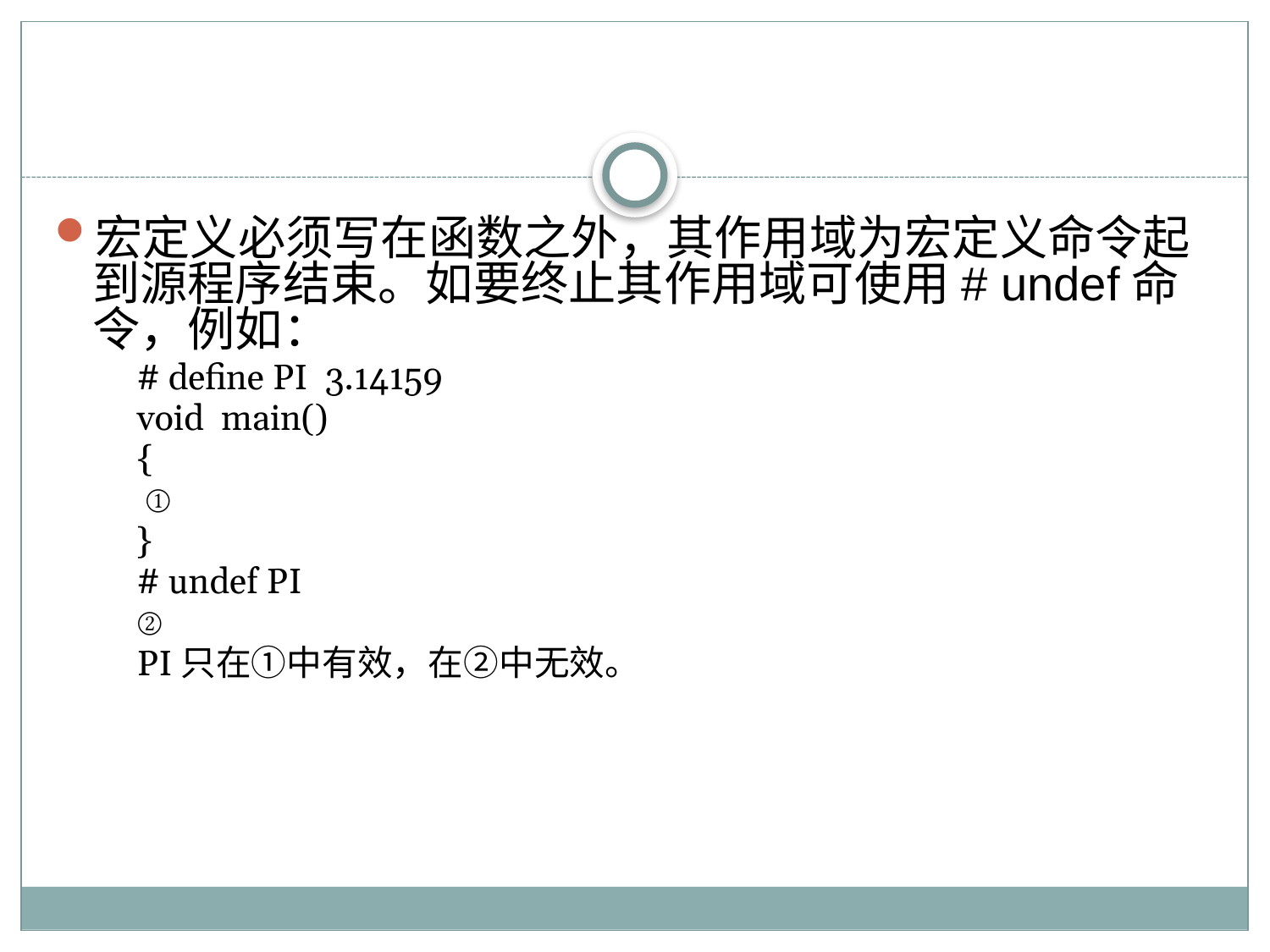

宏定义必须写在函数之外，其作用域为宏定义命令起到源程序结束。如要终止其作用域可使用# undef命令，例如：
# define PI  3.14159
void  main()
{
 ①
}
# undef PI
②
PI只在①中有效，在②中无效。